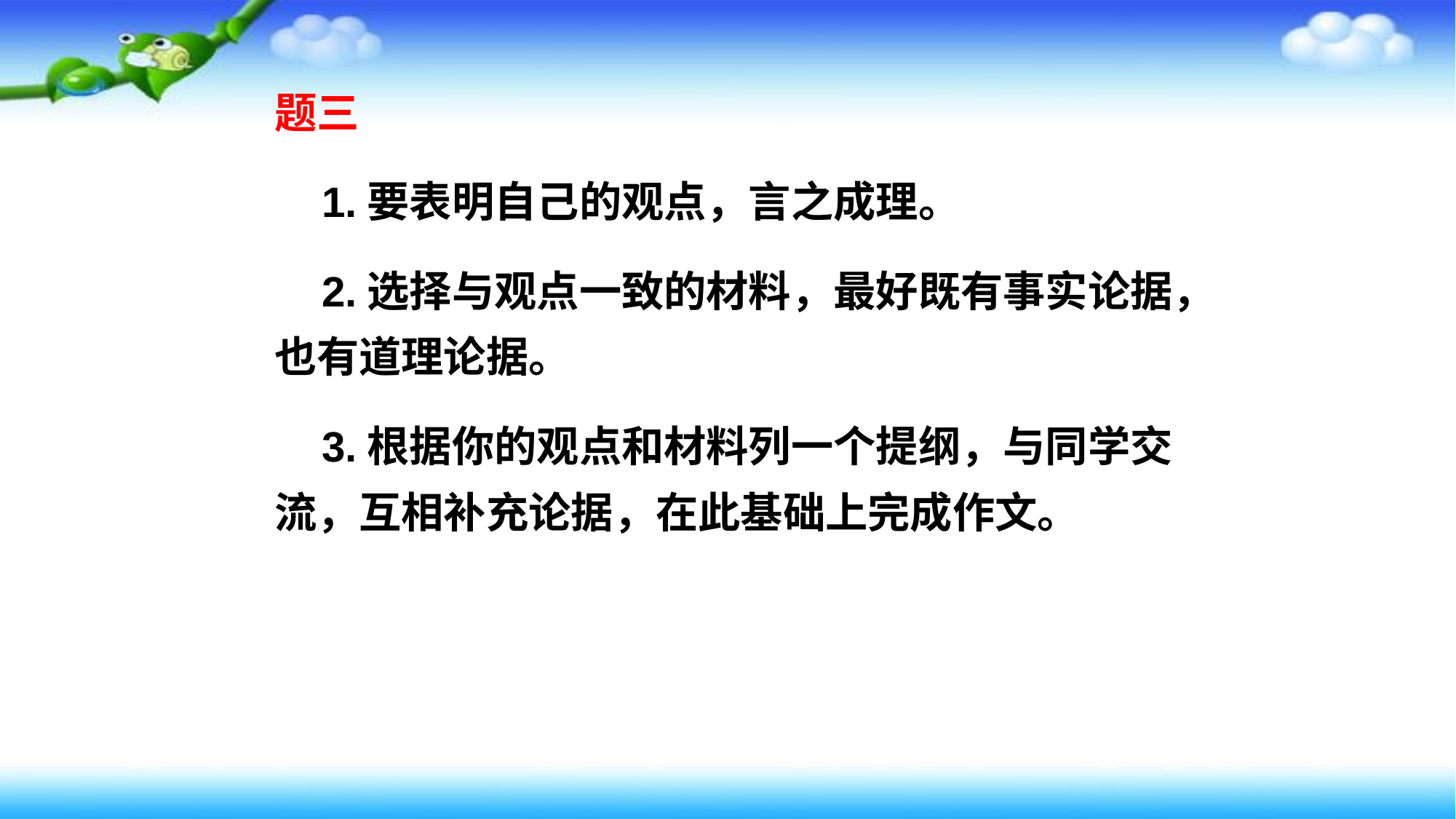

题三
    1.要表明自己的观点，言之成理。
    2.选择与观点一致的材料，最好既有事实论据，也有道理论据。
    3.根据你的观点和材料列一个提纲，与同学交流，互相补充论据，在此基础上完成作文。